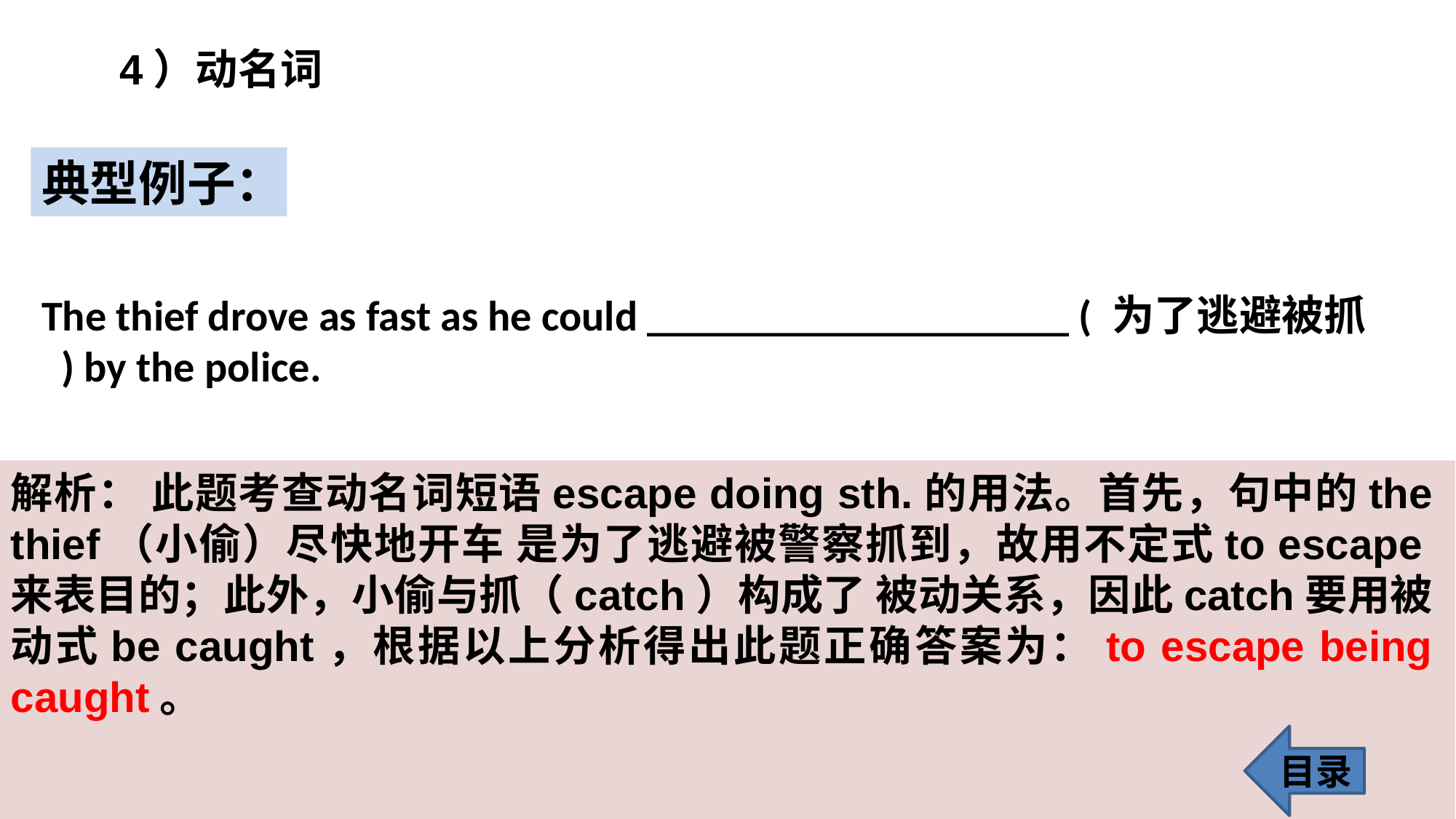

4）动名词
典型例子：
The thief drove as fast as he could ____________________ ( 为了逃避被抓 ) by the police.
解析： 此题考查动名词短语escape doing sth.的用法。首先，句中的the thief（小偷）尽快地开车 是为了逃避被警察抓到，故用不定式to escape来表目的；此外，小偷与抓（catch）构成了 被动关系，因此catch要用被动式be caught，根据以上分析得出此题正确答案为：to escape being caught。

目录
13